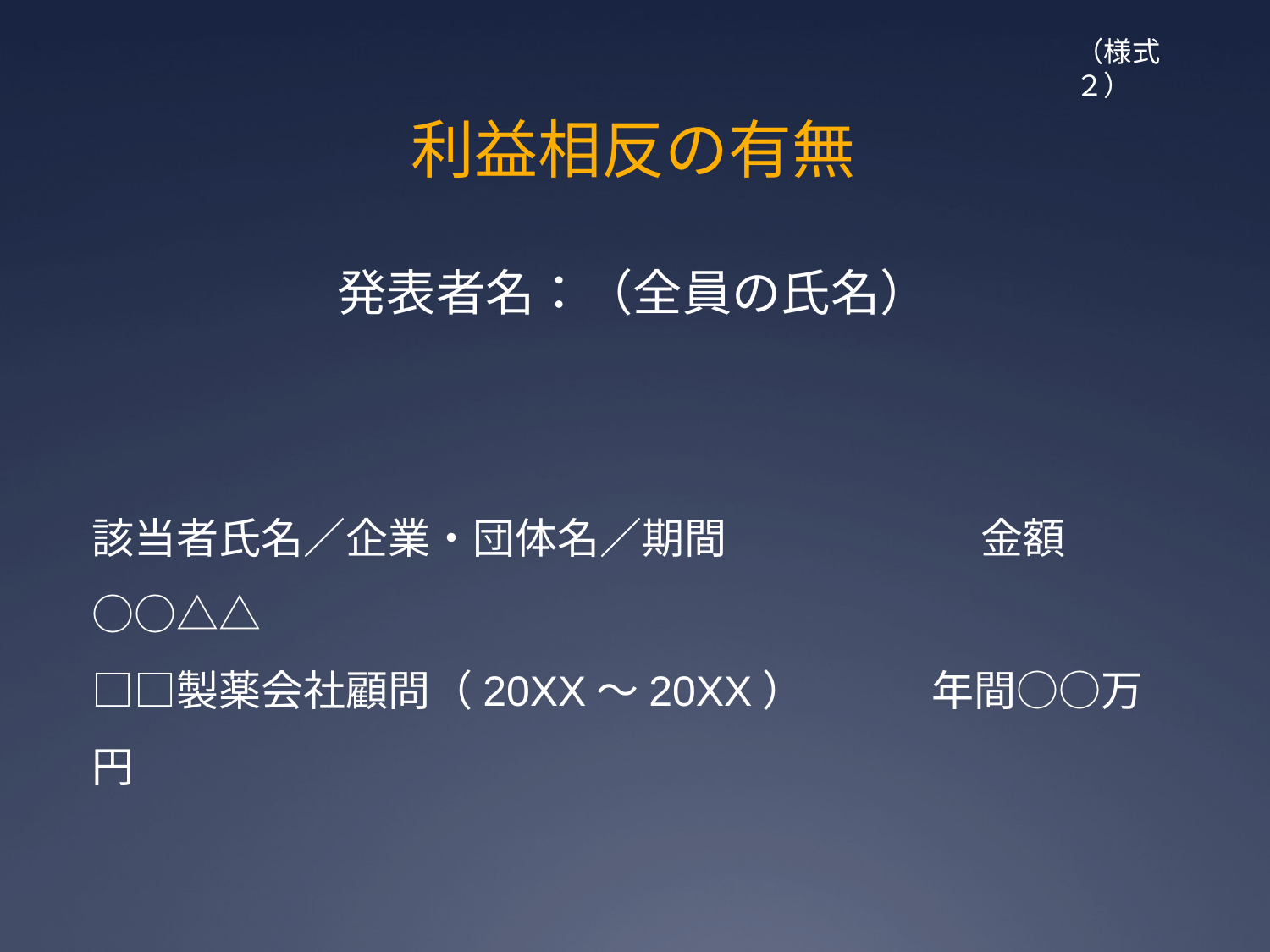

（様式２）
# 利益相反の有無 発表者名：（全員の氏名）
該当者氏名／企業・団体名／期間　　　　　　金額
○○△△　　　　　　　　　　　　　　
□□製薬会社顧問（20XX〜20XX）　　　年間○○万円